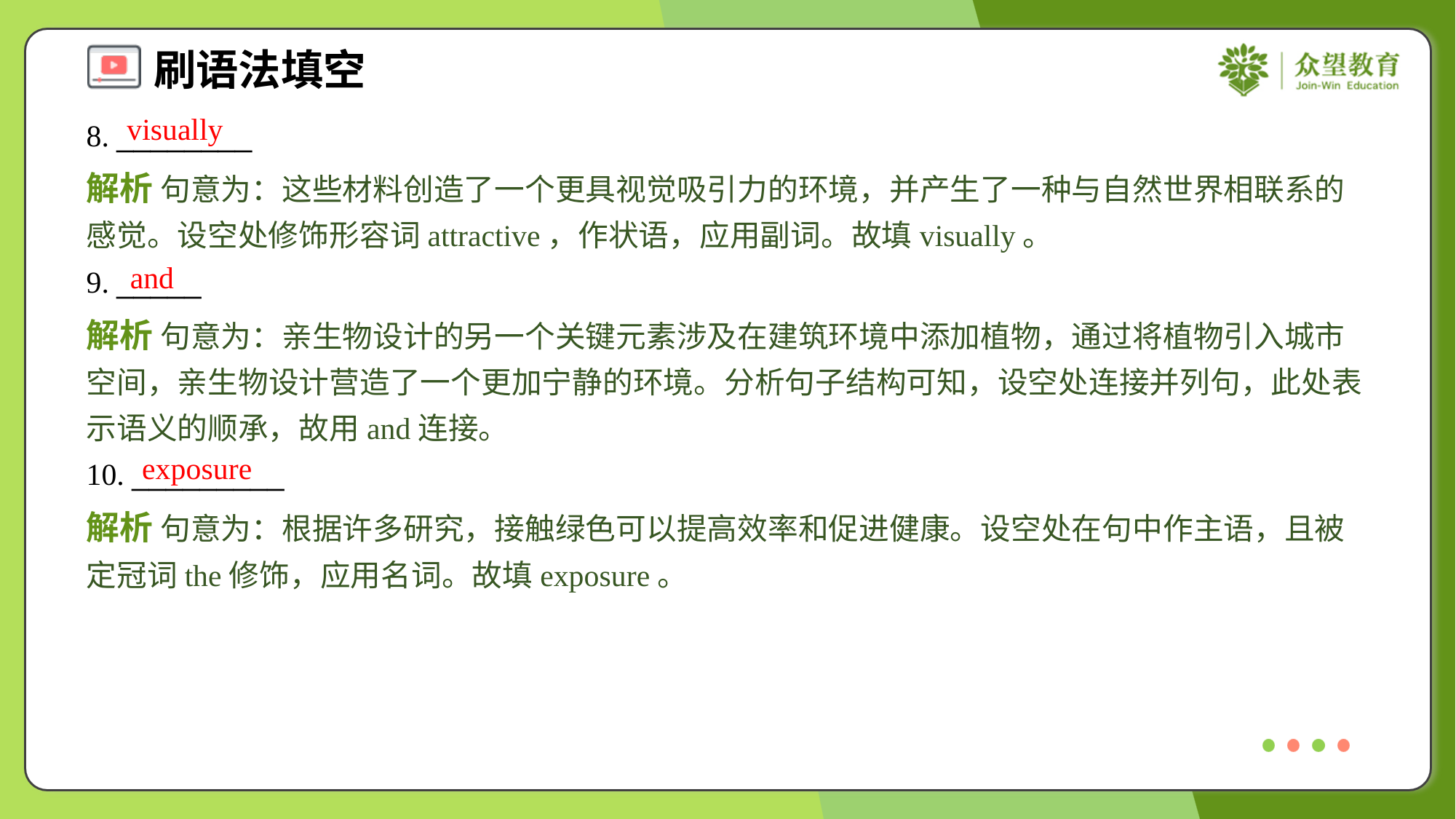

visually
8. ________
解析 句意为：这些材料创造了一个更具视觉吸引力的环境，并产生了一种与自然世界相联系的感觉。设空处修饰形容词attractive，作状语，应用副词。故填visually。
and
9. _____
解析 句意为：亲生物设计的另一个关键元素涉及在建筑环境中添加植物，通过将植物引入城市空间，亲生物设计营造了一个更加宁静的环境。分析句子结构可知，设空处连接并列句，此处表示语义的顺承，故用and连接。
exposure
10. _________
解析 句意为：根据许多研究，接触绿色可以提高效率和促进健康。设空处在句中作主语，且被定冠词the修饰，应用名词。故填exposure。